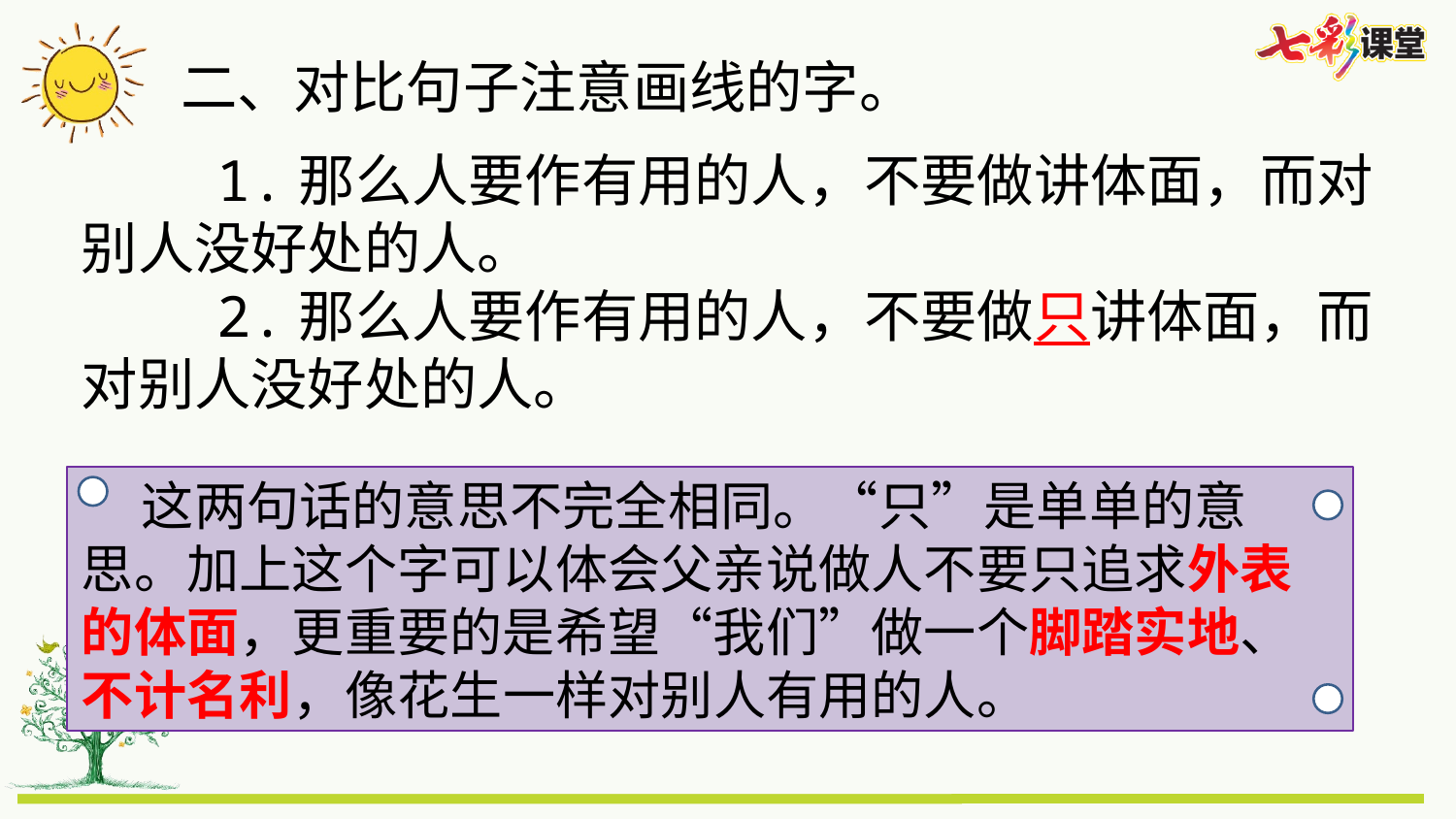

二、对比句子注意画线的字。
    1.那么人要作有用的人，不要做讲体面，而对别人没好处的人。
    2.那么人要作有用的人，不要做只讲体面，而对别人没好处的人。
    这两句话的意思不完全相同。“只”是单单的意思。加上这个字可以体会父亲说做人不要只追求外表的体面，更重要的是希望“我们”做一个脚踏实地、不计名利，像花生一样对别人有用的人。